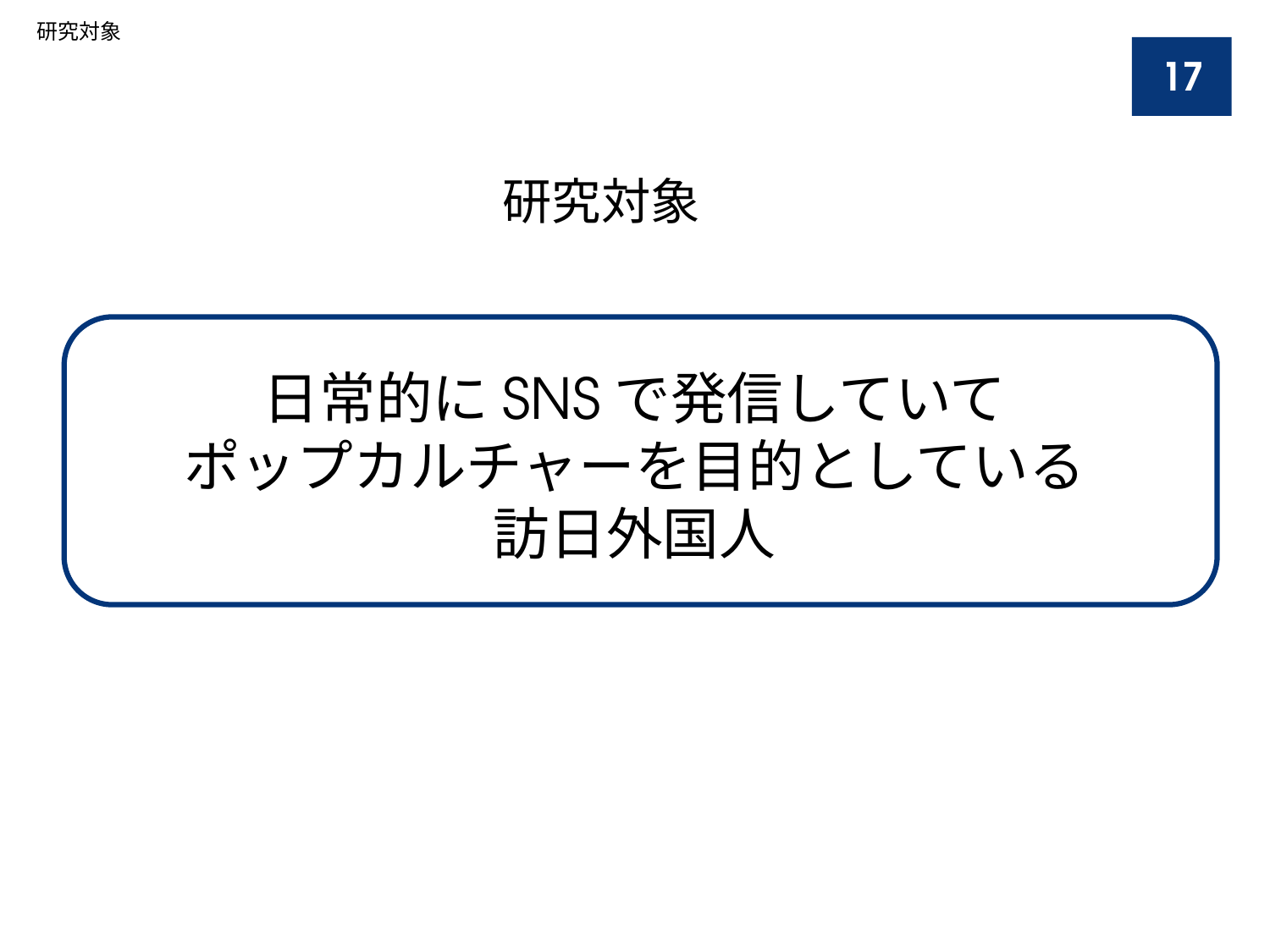

研究対象
17
研究対象

日常的にSNSで発信していて
ポップカルチャーを目的としている
訪日外国人